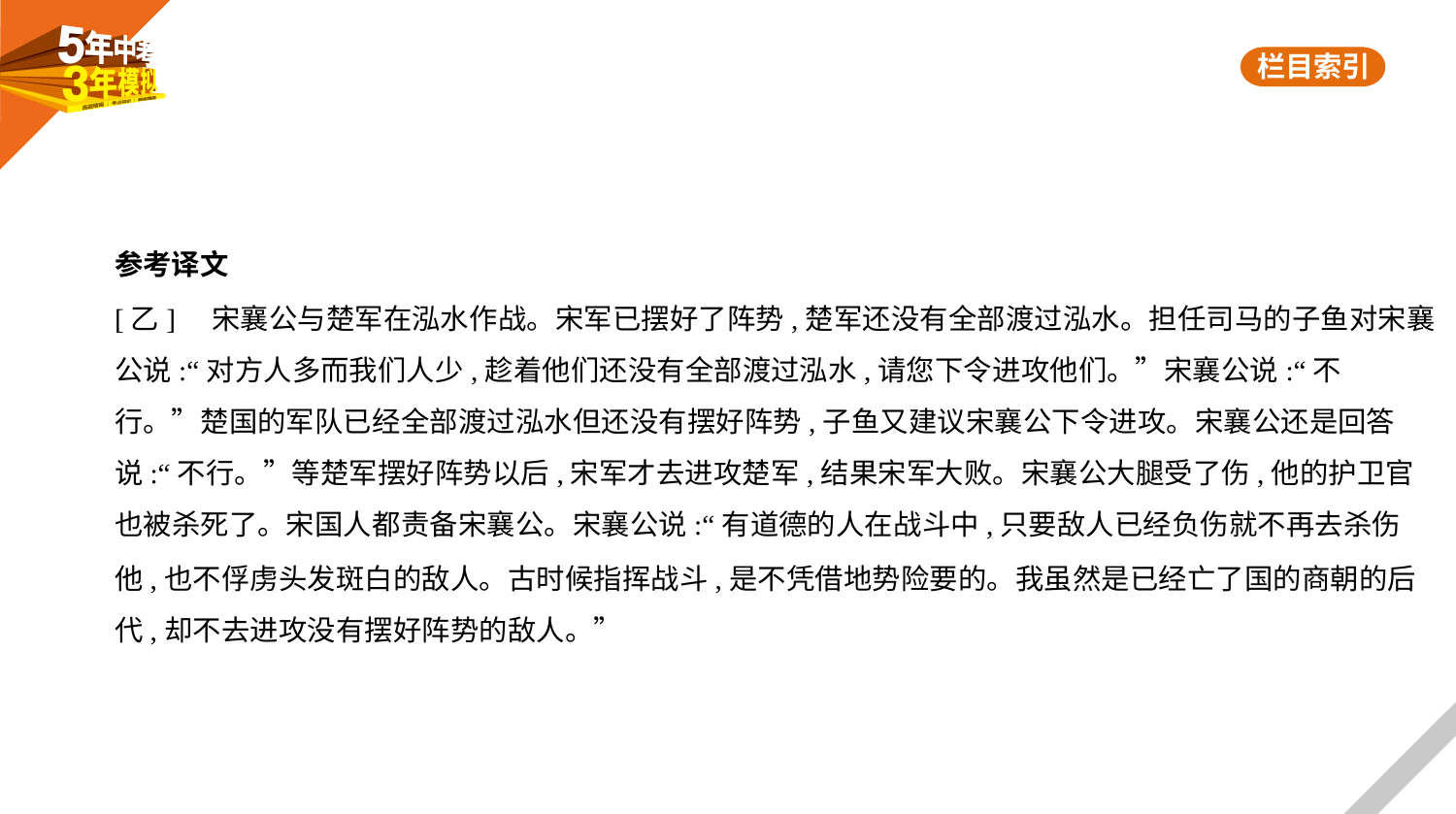

参考译文
[乙]    宋襄公与楚军在泓水作战。宋军已摆好了阵势,楚军还没有全部渡过泓水。担任司马的子鱼对宋襄
公说:“对方人多而我们人少,趁着他们还没有全部渡过泓水,请您下令进攻他们。”宋襄公说:“不
行。”楚国的军队已经全部渡过泓水但还没有摆好阵势,子鱼又建议宋襄公下令进攻。宋襄公还是回答
说:“不行。”等楚军摆好阵势以后,宋军才去进攻楚军,结果宋军大败。宋襄公大腿受了伤,他的护卫官
也被杀死了。宋国人都责备宋襄公。宋襄公说:“有道德的人在战斗中,只要敌人已经负伤就不再去杀伤
他,也不俘虏头发斑白的敌人。古时候指挥战斗,是不凭借地势险要的。我虽然是已经亡了国的商朝的后
代,却不去进攻没有摆好阵势的敌人。”